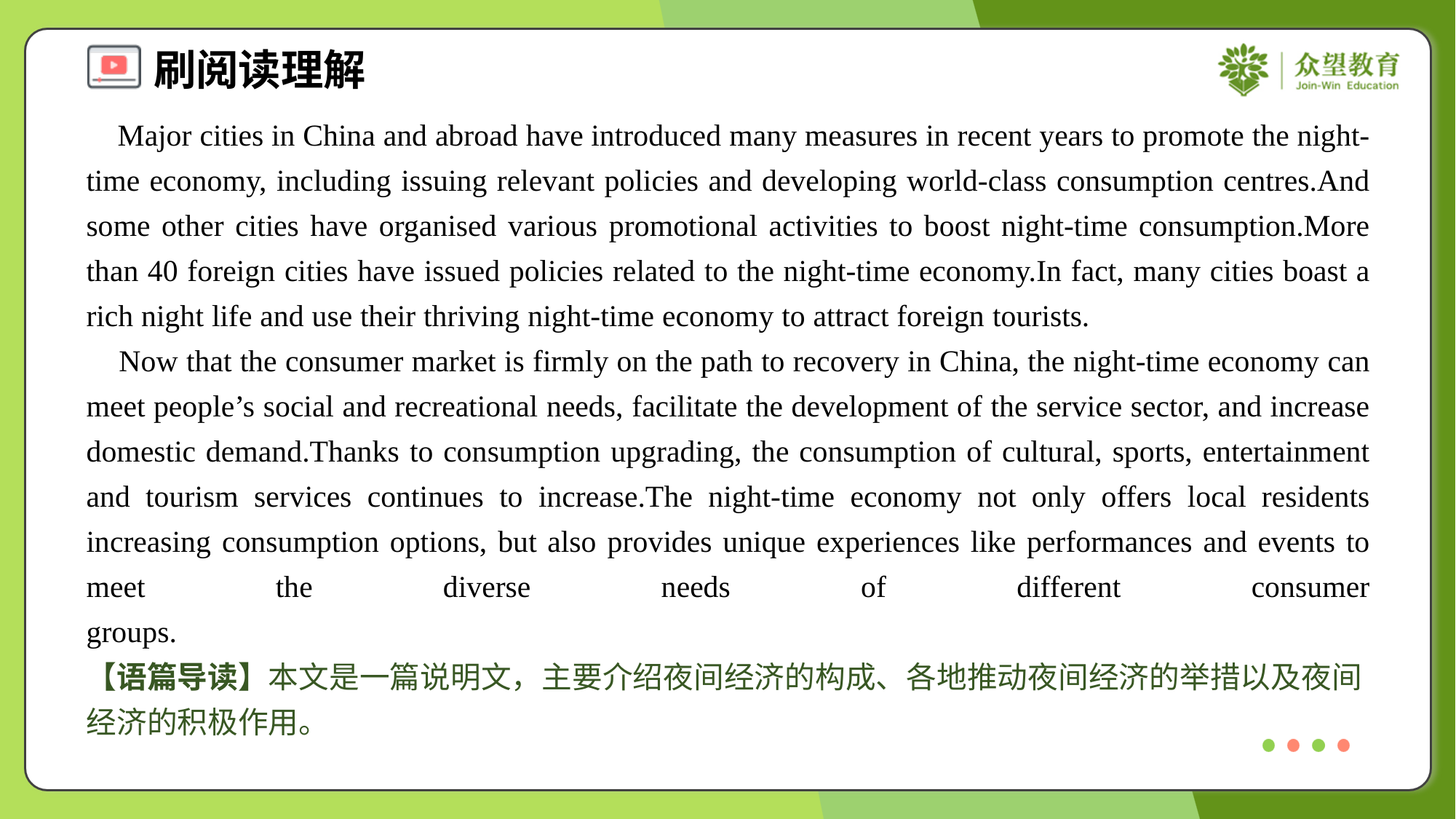

Major cities in China and abroad have introduced many measures in recent years to promote the night-time economy, including issuing relevant policies and developing world-class consumption centres.And some other cities have organised various promotional activities to boost night-time consumption.More than 40 foreign cities have issued policies related to the night-time economy.In fact, many cities boast a rich night life and use their thriving night-time economy to attract foreign tourists.
    Now that the consumer market is firmly on the path to recovery in China, the night-time economy can meet people’s social and recreational needs, facilitate the development of the service sector, and increase domestic demand.Thanks to consumption upgrading, the consumption of cultural, sports, entertainment and tourism services continues to increase.The night-time economy not only offers local residents increasing consumption options, but also provides unique experiences like performances and events to meet the diverse needs of different consumer groups.#1.4
【语篇导读】本文是一篇说明文，主要介绍夜间经济的构成、各地推动夜间经济的举措以及夜间经济的积极作用。